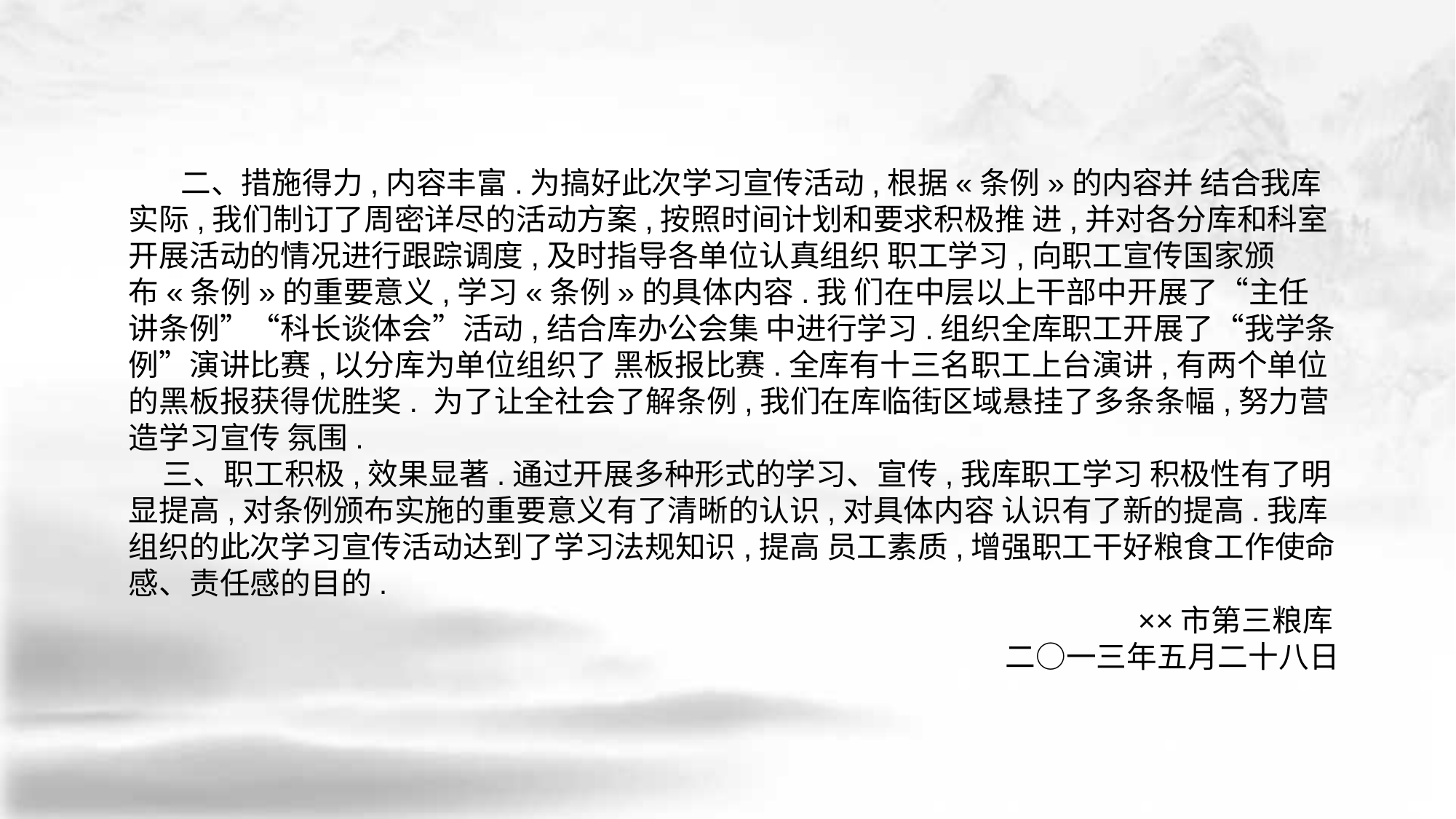

二、措施得力,内容丰富.为搞好此次学习宣传活动,根据«条例»的内容并 结合我库实际,我们制订了周密详尽的活动方案,按照时间计划和要求积极推 进,并对各分库和科室开展活动的情况进行跟踪调度,及时指导各单位认真组织 职工学习,向职工宣传国家颁布«条例»的重要意义,学习«条例»的具体内容.我 们在中层以上干部中开展了“主任讲条例”“科长谈体会”活动,结合库办公会集 中进行学习.组织全库职工开展了“我学条例”演讲比赛,以分库为单位组织了 黑板报比赛.全库有十三名职工上台演讲,有两个单位的黑板报获得优胜奖. 为了让全社会了解条例,我们在库临街区域悬挂了多条条幅,努力营造学习宣传 氛围.
    三、职工积极,效果显著.通过开展多种形式的学习、宣传,我库职工学习 积极性有了明显提高,对条例颁布实施的重要意义有了清晰的认识,对具体内容 认识有了新的提高.我库组织的此次学习宣传活动达到了学习法规知识,提高 员工素质,增强职工干好粮食工作使命感、责任感的目的.
××市第三粮库
二○一三年五月二十八日